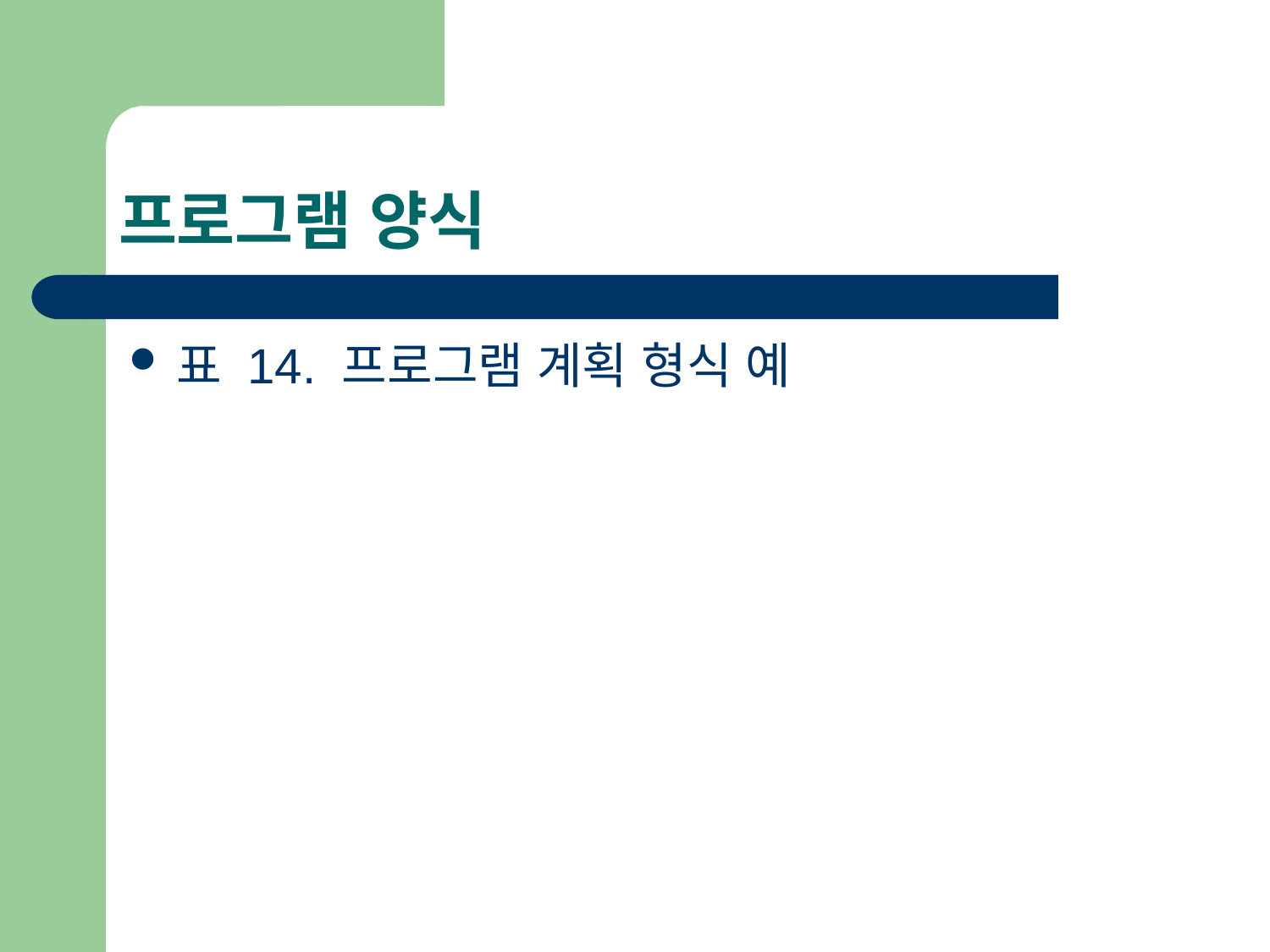

# 프로그램 양식
표 14. 프로그램 계획 형식 예